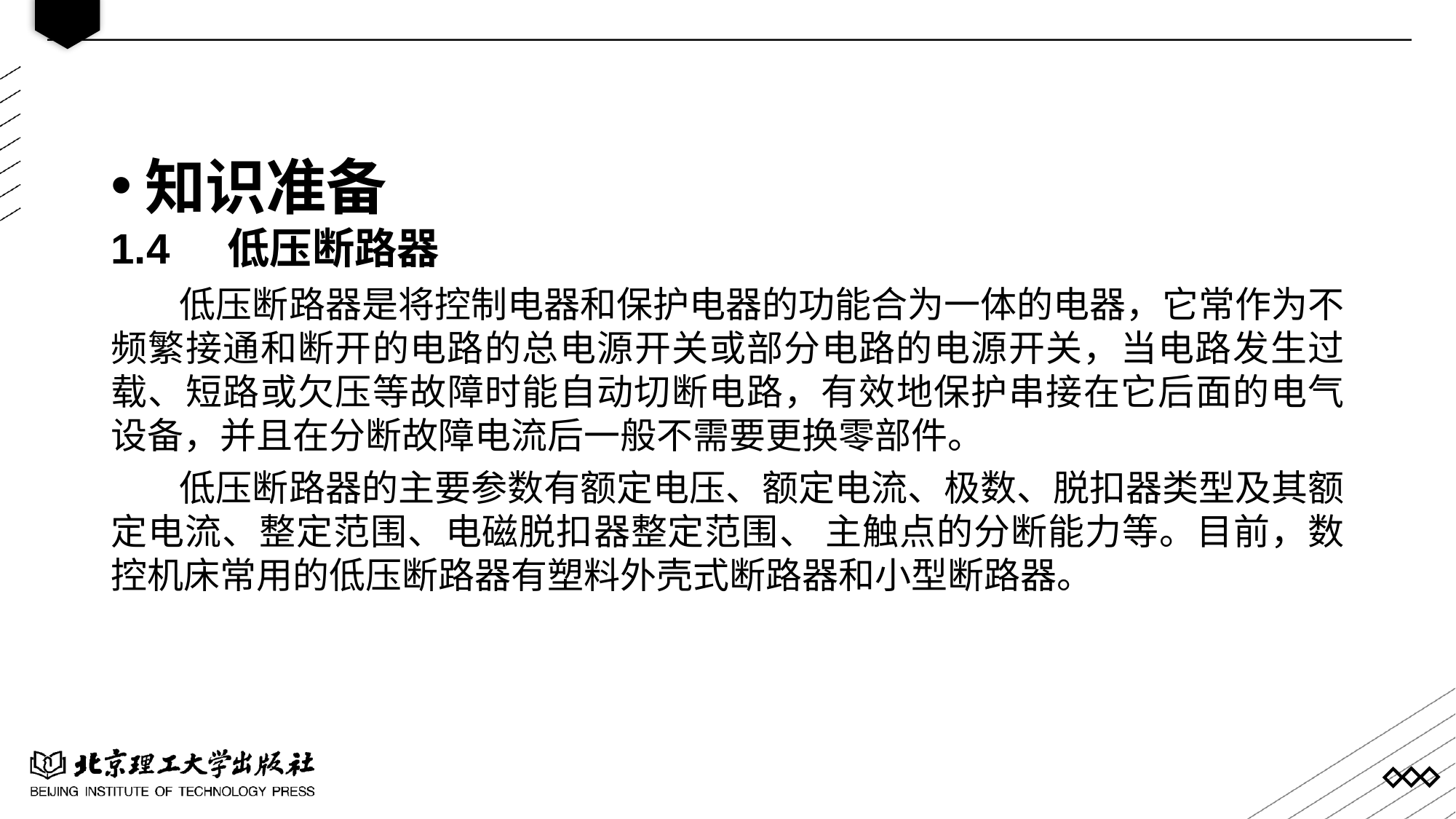

知识准备
1.4    低压断路器
低压断路器是将控制电器和保护电器的功能合为一体的电器，它常作为不频繁接通和断开的电路的总电源开关或部分电路的电源开关，当电路发生过载、短路或欠压等故障时能自动切断电路，有效地保护串接在它后面的电气设备，并且在分断故障电流后一般不需要更换零部件。
低压断路器的主要参数有额定电压、额定电流、极数、脱扣器类型及其额定电流、整定范围、电磁脱扣器整定范围、 主触点的分断能力等。目前，数控机床常用的低压断路器有塑料外壳式断路器和小型断路器。